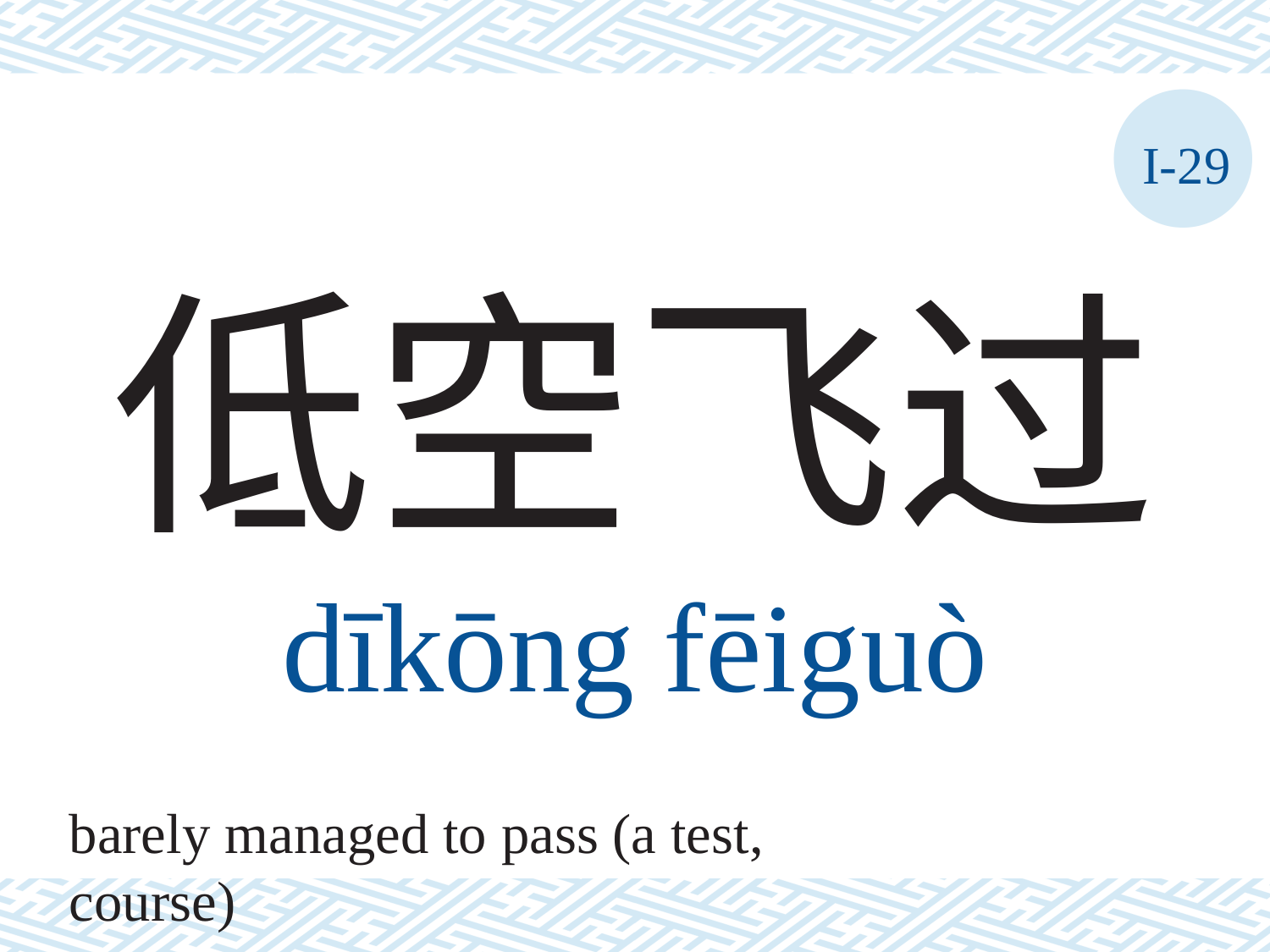

I-29
# 低空飞过 dīkōng	fēiguò
barely managed to pass (a test, course)